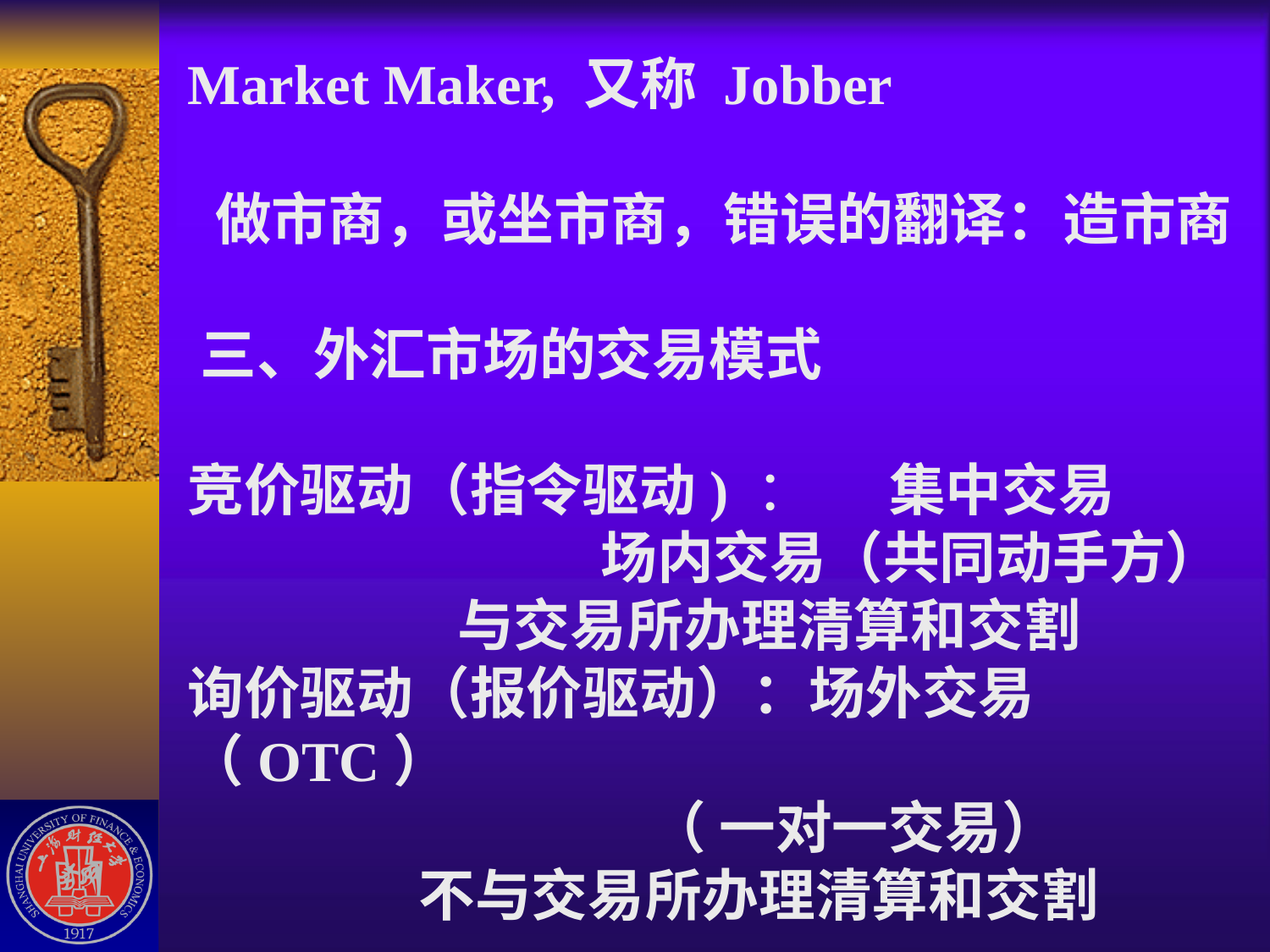

# Market Maker, 又称 Jobber 做市商，或坐市商，错误的翻译：造市商 三、外汇市场的交易模式 竞价驱动（指令驱动) ：      集中交易 场内交易（共同动手方） 与交易所办理清算和交割 询价驱动（报价驱动）：场外交易（OTC） （ 一对一交易） 不与交易所办理清算和交割